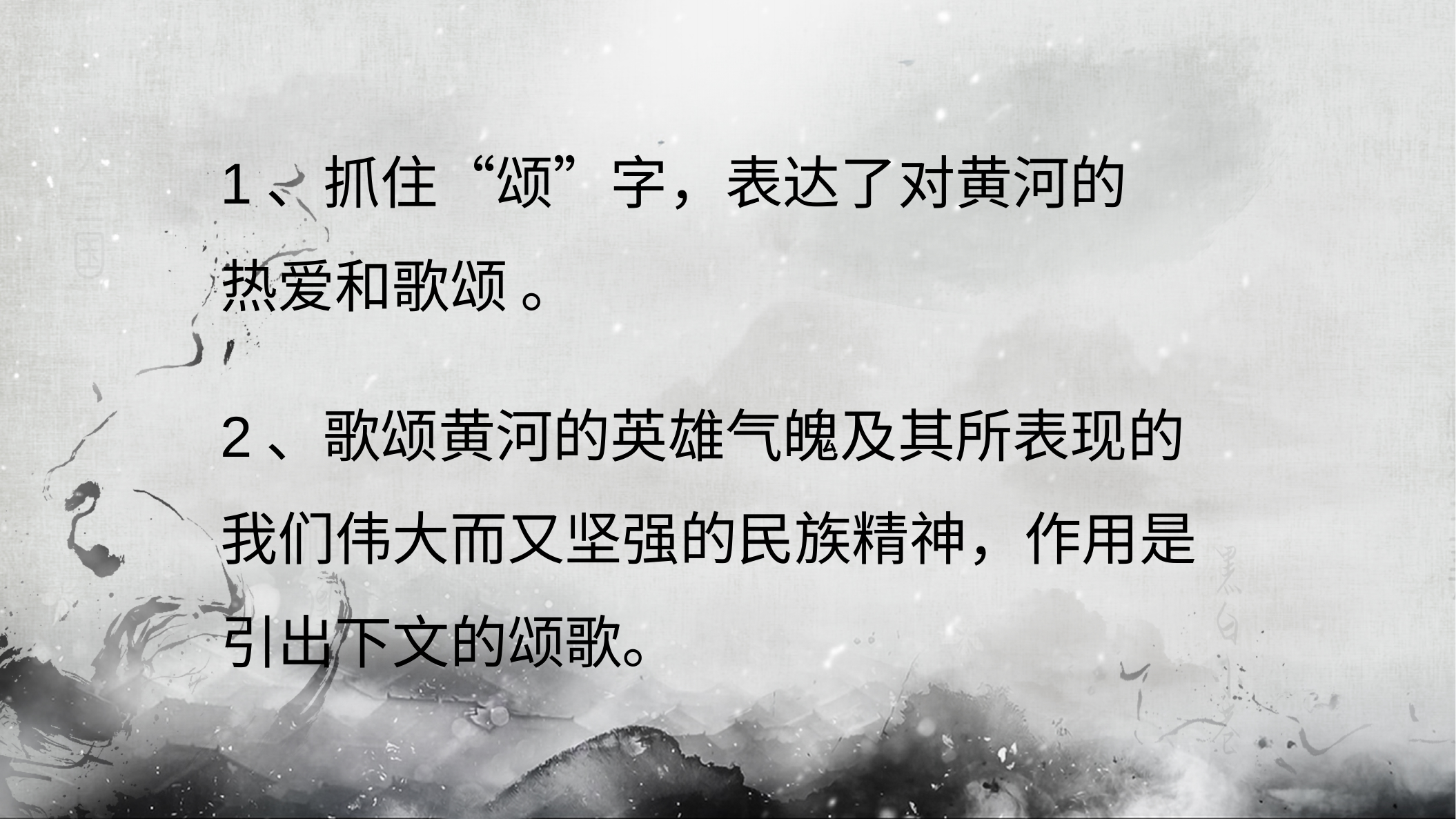

1、抓住“颂”字，表达了对黄河的热爱和歌颂 。
2、歌颂黄河的英雄气魄及其所表现的我们伟大而又坚强的民族精神，作用是引出下文的颂歌。